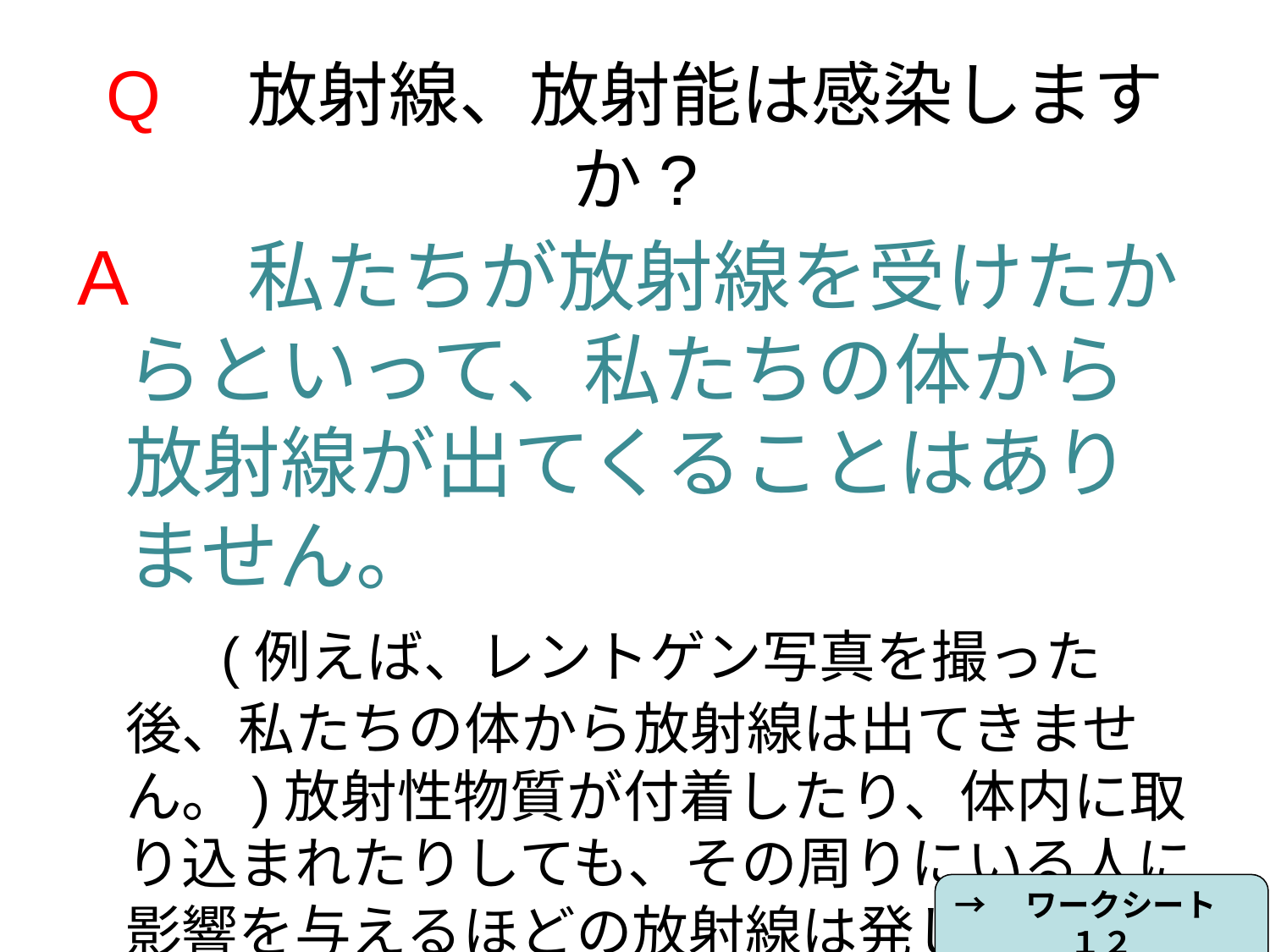

# Q　放射線、放射能は感染しますか?
A 　私たちが放射線を受けたからといって、私たちの体から放射線が出てくることはありません。
　(例えば、レントゲン写真を撮った後、私たちの体から放射線は出てきません。)放射性物質が付着したり、体内に取り込まれたりしても、その周りにいる人に影響を与えるほどの放射線は発しません。
→　ワークシート　１２